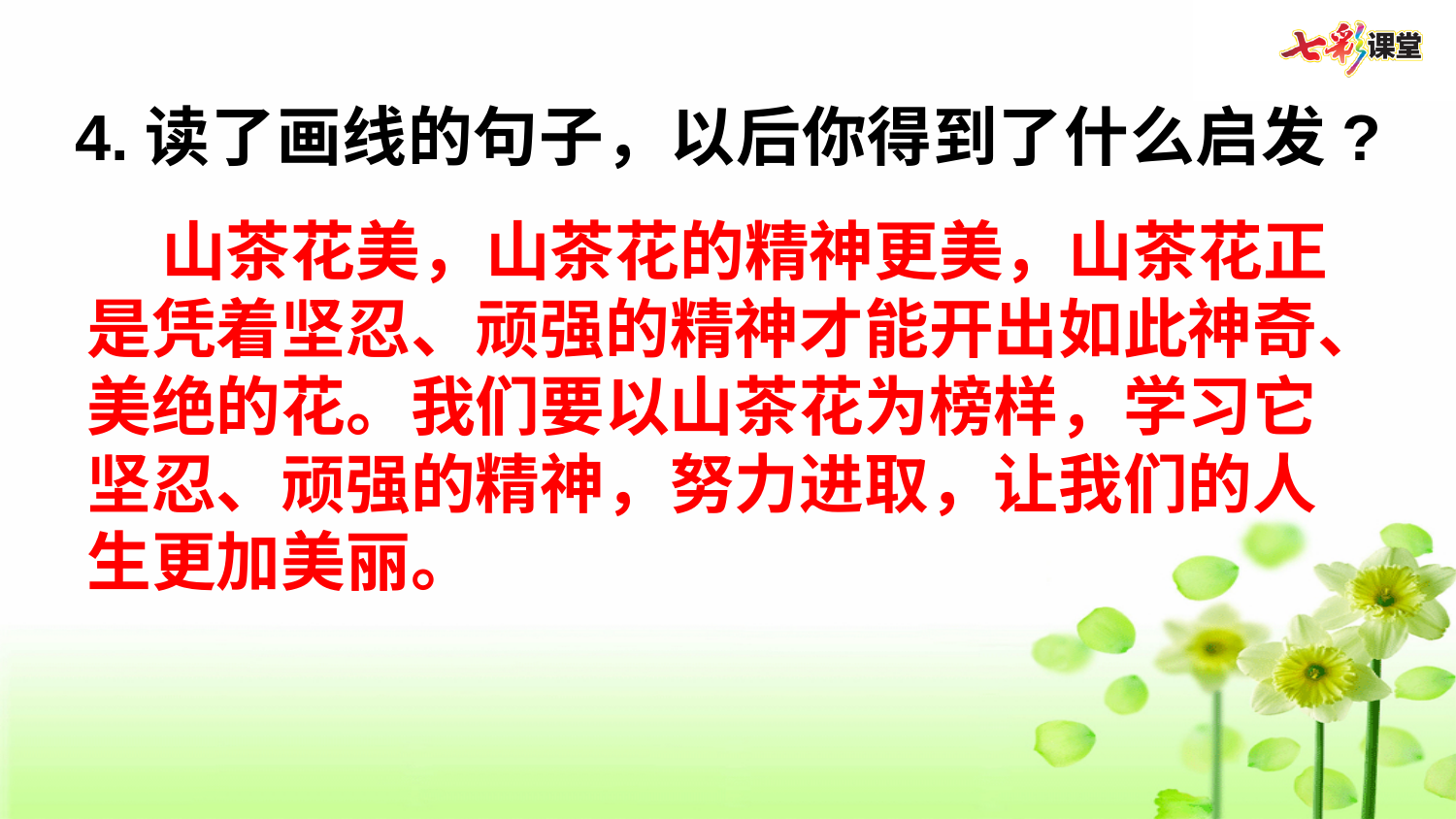

4.读了画线的句子，以后你得到了什么启发?
    山茶花美，山茶花的精神更美，山茶花正是凭着坚忍、顽强的精神才能开出如此神奇、美绝的花。我们要以山茶花为榜样，学习它坚忍、顽强的精神，努力进取，让我们的人生更加美丽。